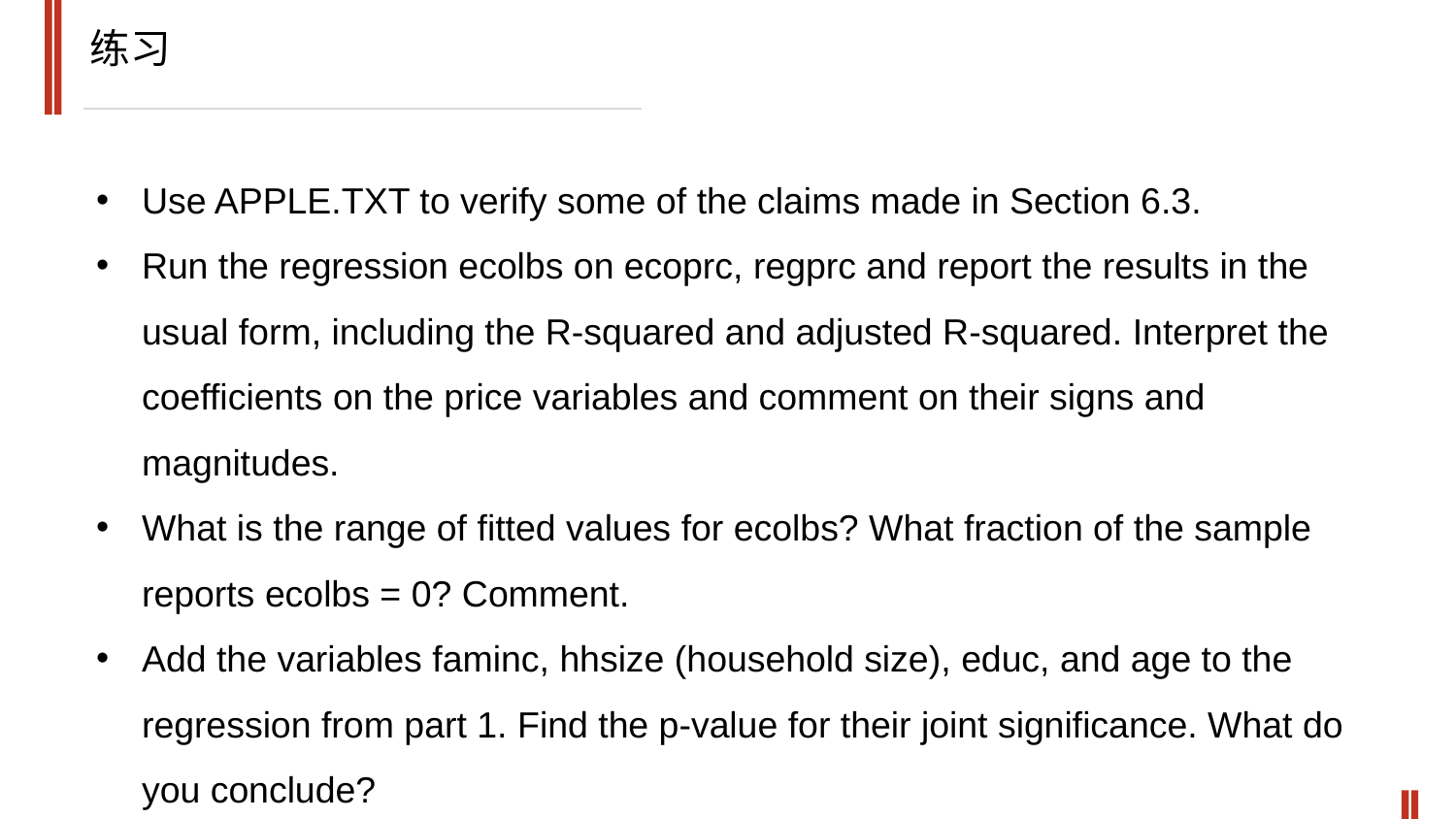

练习
Use APPLE.TXT to verify some of the claims made in Section 6.3.
Run the regression ecolbs on ecoprc, regprc and report the results in the usual form, including the R-squared and adjusted R-squared. Interpret the coefficients on the price variables and comment on their signs and magnitudes.
What is the range of fitted values for ecolbs? What fraction of the sample reports ecolbs = 0? Comment.
Add the variables faminc, hhsize (household size), educ, and age to the regression from part 1. Find the p-value for their joint significance. What do you conclude?